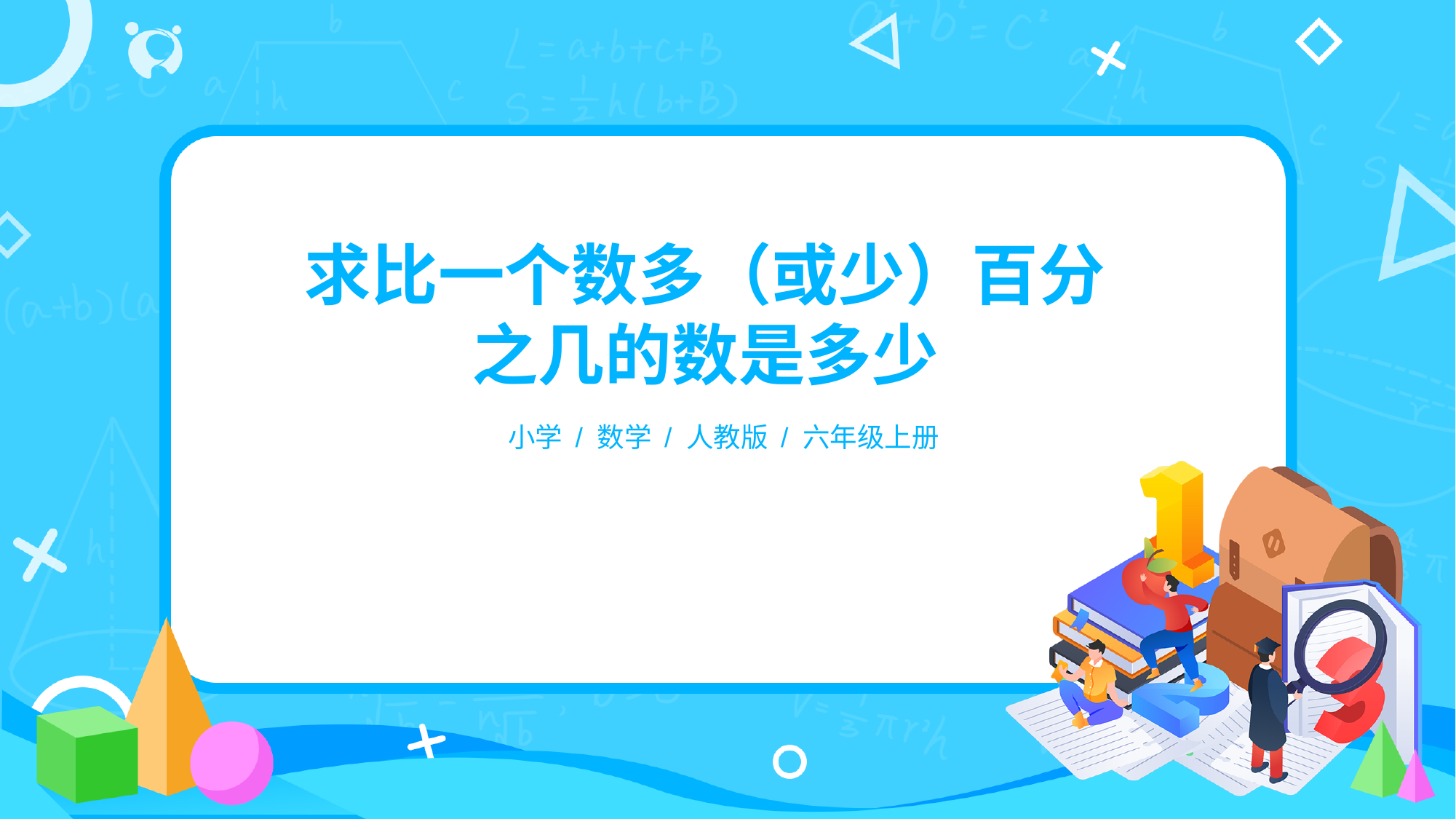

求比一个数多（或少）百分
之几的数是多少
小学 / 数学 / 人教版 / 六年级上册